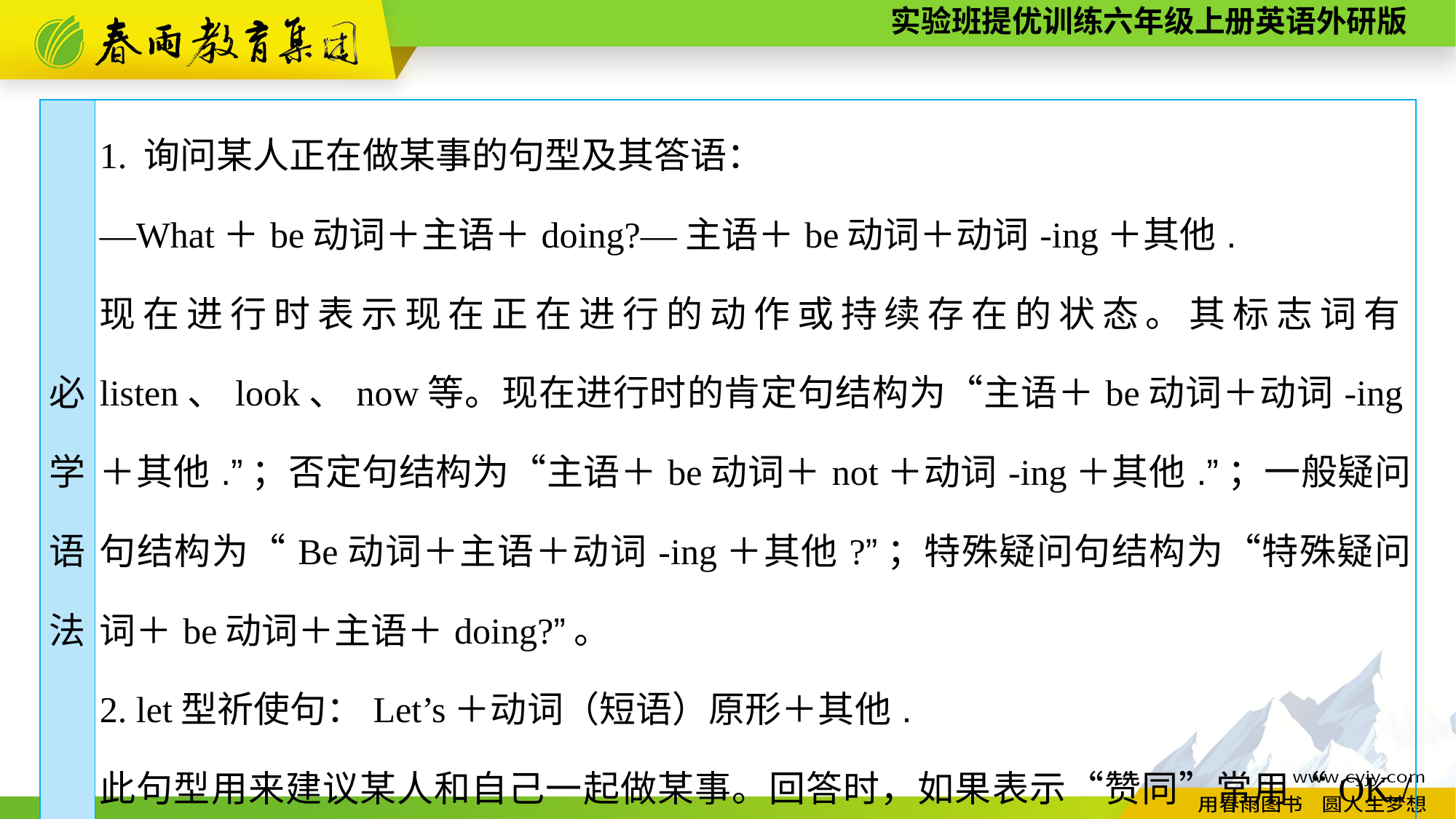

| 必 学 语 法 | 1. 询问某人正在做某事的句型及其答语： —What＋be动词＋主语＋doing?—主语＋be动词＋动词-ing＋其他. 现在进行时表示现在正在进行的动作或持续存在的状态。其标志词有listen、look、now等。现在进行时的肯定句结构为“主语＋be动词＋动词-ing＋其他.”；否定句结构为“主语＋be动词＋not＋动词-ing＋其他.”；一般疑问句结构为“Be动词＋主语＋动词-ing＋其他?”；特殊疑问句结构为“特殊疑问词＋be动词＋主语＋doing?”。 2. let型祈使句：Let’s＋动词（短语）原形＋其他. 此句型用来建议某人和自己一起做某事。回答时，如果表示“赞同”常用“OK./Good idea./All right.”，表示“不赞同”常用“Sorry（，＋理由）.”。 |
| --- | --- |